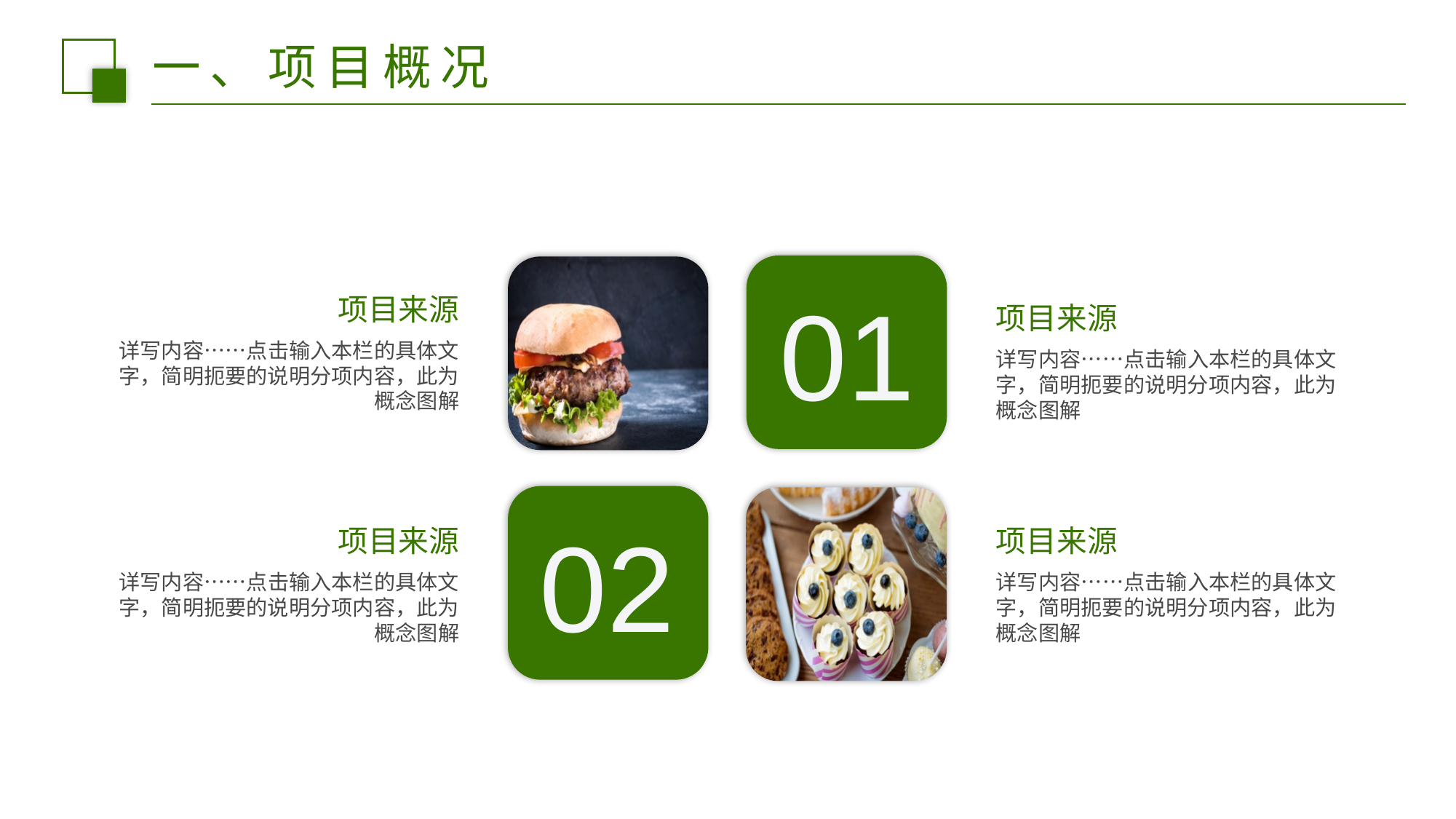

一、项目概况

01

项目来源
详写内容……点击输入本栏的具体文字，简明扼要的说明分项内容，此为概念图解
项目来源
详写内容……点击输入本栏的具体文字，简明扼要的说明分项内容，此为概念图解

02

项目来源
详写内容……点击输入本栏的具体文字，简明扼要的说明分项内容，此为概念图解
项目来源
详写内容……点击输入本栏的具体文字，简明扼要的说明分项内容，此为概念图解